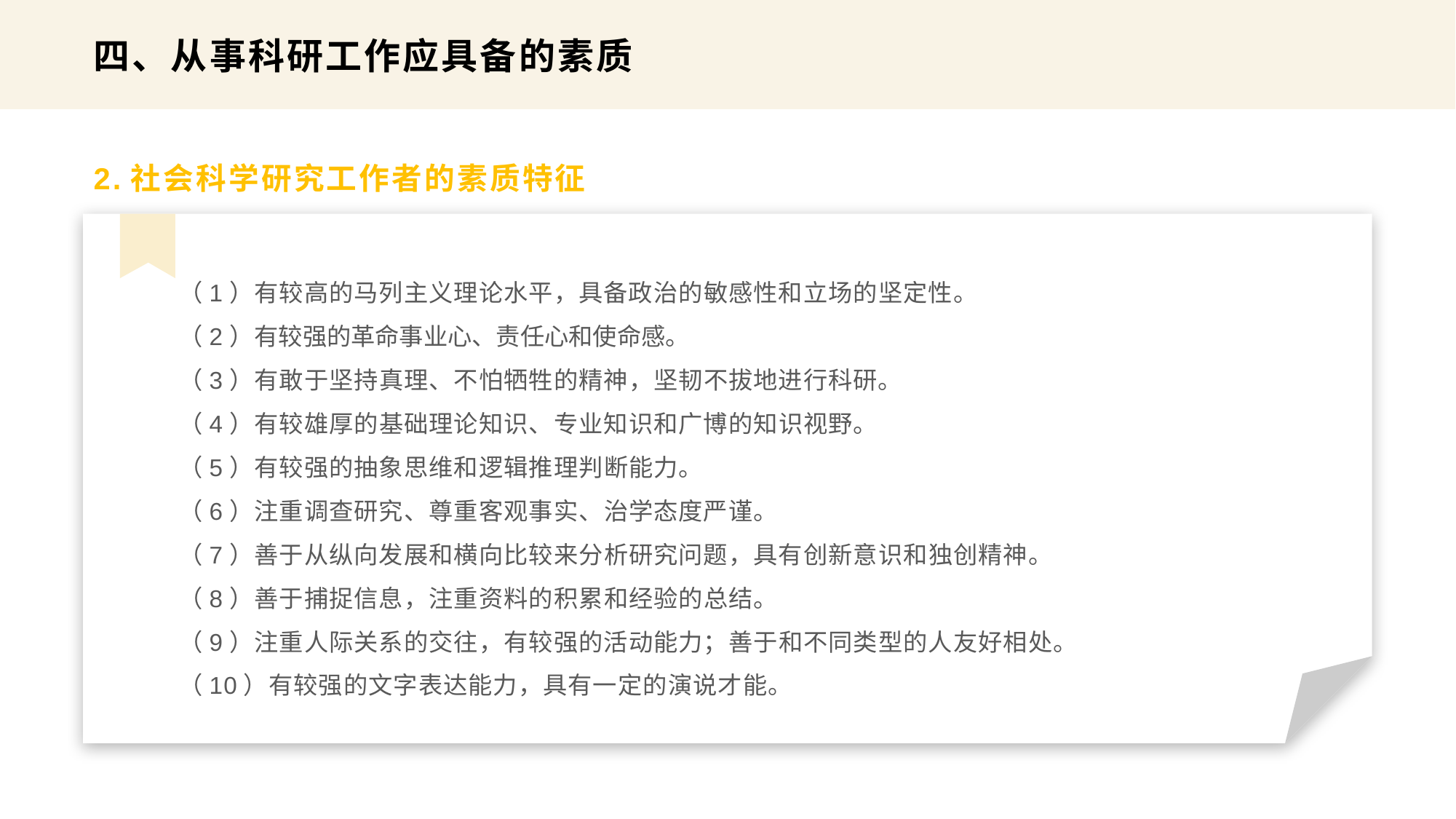

四、从事科研工作应具备的素质
2.社会科学研究工作者的素质特征

（1）有较高的马列主义理论水平，具备政治的敏感性和立场的坚定性。
（2）有较强的革命事业心、责任心和使命感。
（3）有敢于坚持真理、不怕牺牲的精神，坚韧不拔地进行科研。
（4）有较雄厚的基础理论知识、专业知识和广博的知识视野。
（5）有较强的抽象思维和逻辑推理判断能力。
（6）注重调查研究、尊重客观事实、治学态度严谨。
（7）善于从纵向发展和横向比较来分析研究问题，具有创新意识和独创精神。
（8）善于捕捉信息，注重资料的积累和经验的总结。
（9）注重人际关系的交往，有较强的活动能力；善于和不同类型的人友好相处。
（10）有较强的文字表达能力，具有一定的演说才能。